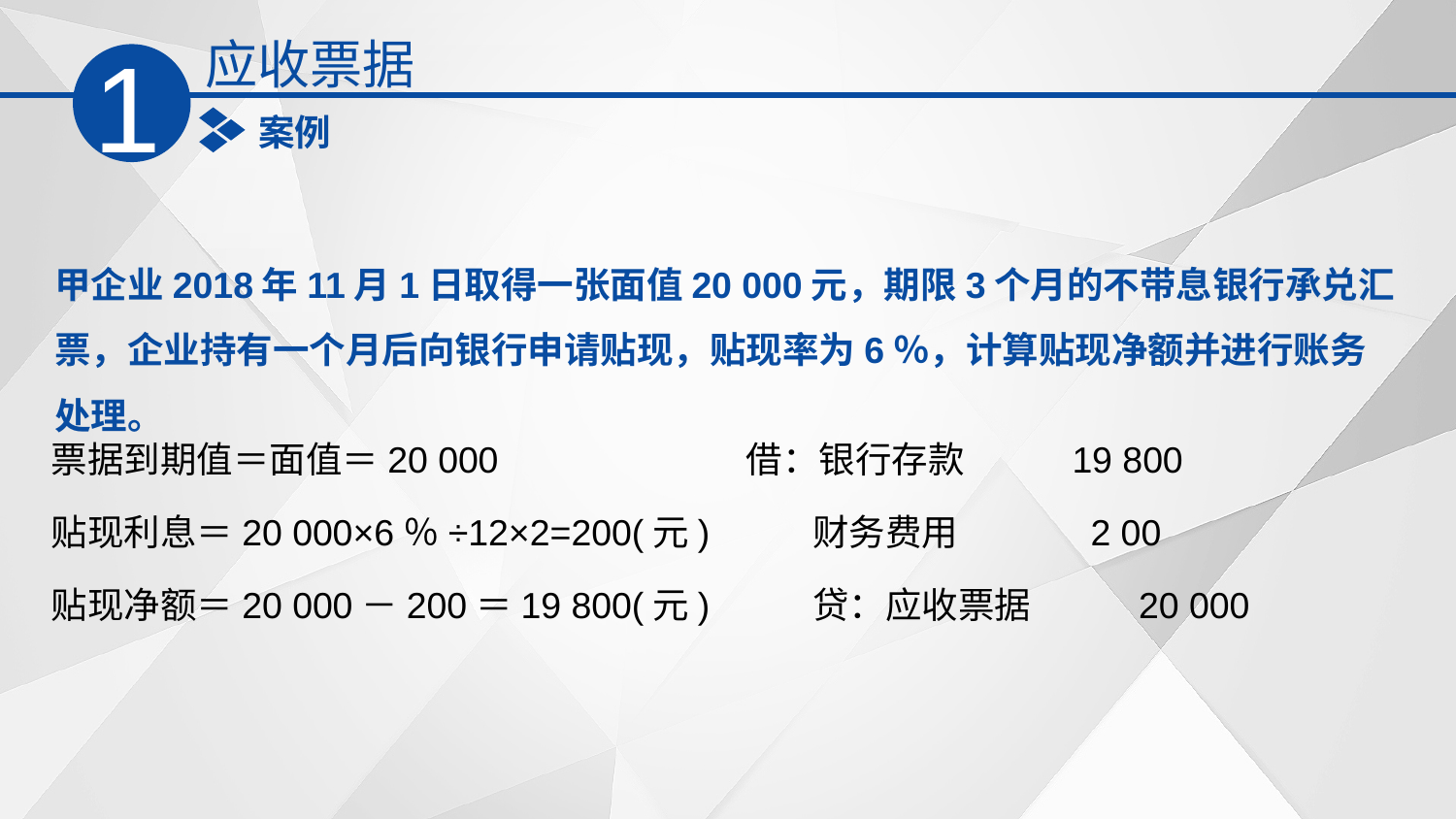

应收票据
1

案例

甲企业2018年11月1日取得一张面值20 000元，期限3个月的不带息银行承兑汇票，企业持有一个月后向银行申请贴现，贴现率为6％，计算贴现净额并进行账务处理。
票据到期值＝面值＝20 000
贴现利息＝20 000×6％÷12×2=200(元)
贴现净额＝20 000－200＝19 800(元)
借：银行存款            19 800
       财务费用               2 00
       贷：应收票据            20 000